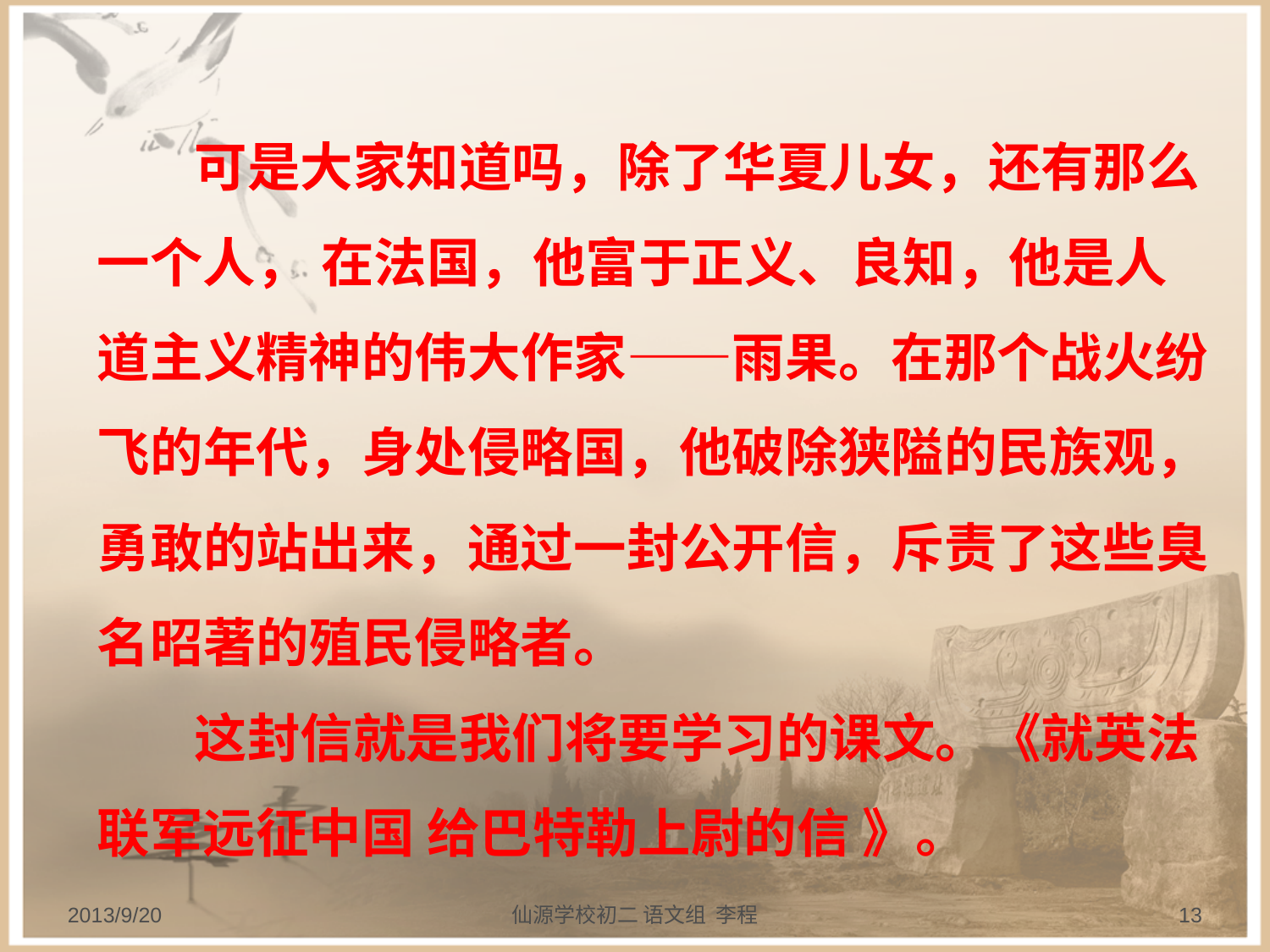

可是大家知道吗，除了华夏儿女，还有那么一个人， 在法国，他富于正义、良知，他是人道主义精神的伟大作家——雨果。在那个战火纷飞的年代，身处侵略国，他破除狭隘的民族观，勇敢的站出来，通过一封公开信，斥责了这些臭名昭著的殖民侵略者。
       这封信就是我们将要学习的课文。《就英法联军远征中国 给巴特勒上尉的信 》。
2013/9/20
仙源学校初二 语文组  李程
13